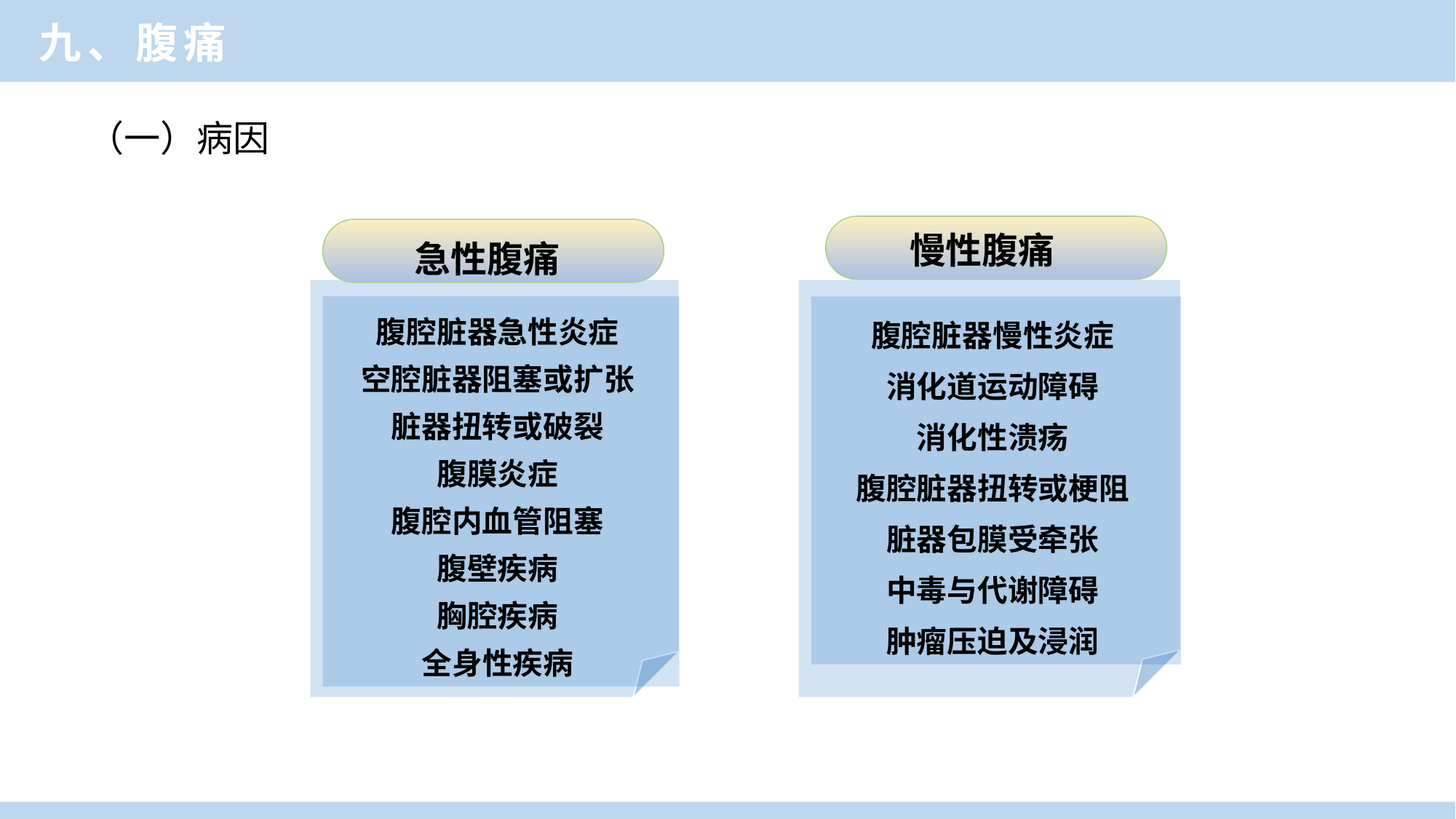

临床医学概论
九、腹痛
（一）病因

慢性腹痛
急性腹痛

腹腔脏器慢性炎症
消化道运动障碍
消化性溃疡
腹腔脏器扭转或梗阻
脏器包膜受牵张
中毒与代谢障碍
肿瘤压迫及浸润
腹腔脏器急性炎症
空腔脏器阻塞或扩张
脏器扭转或破裂
腹膜炎症
腹腔内血管阻塞
腹壁疾病
胸腔疾病
全身性疾病